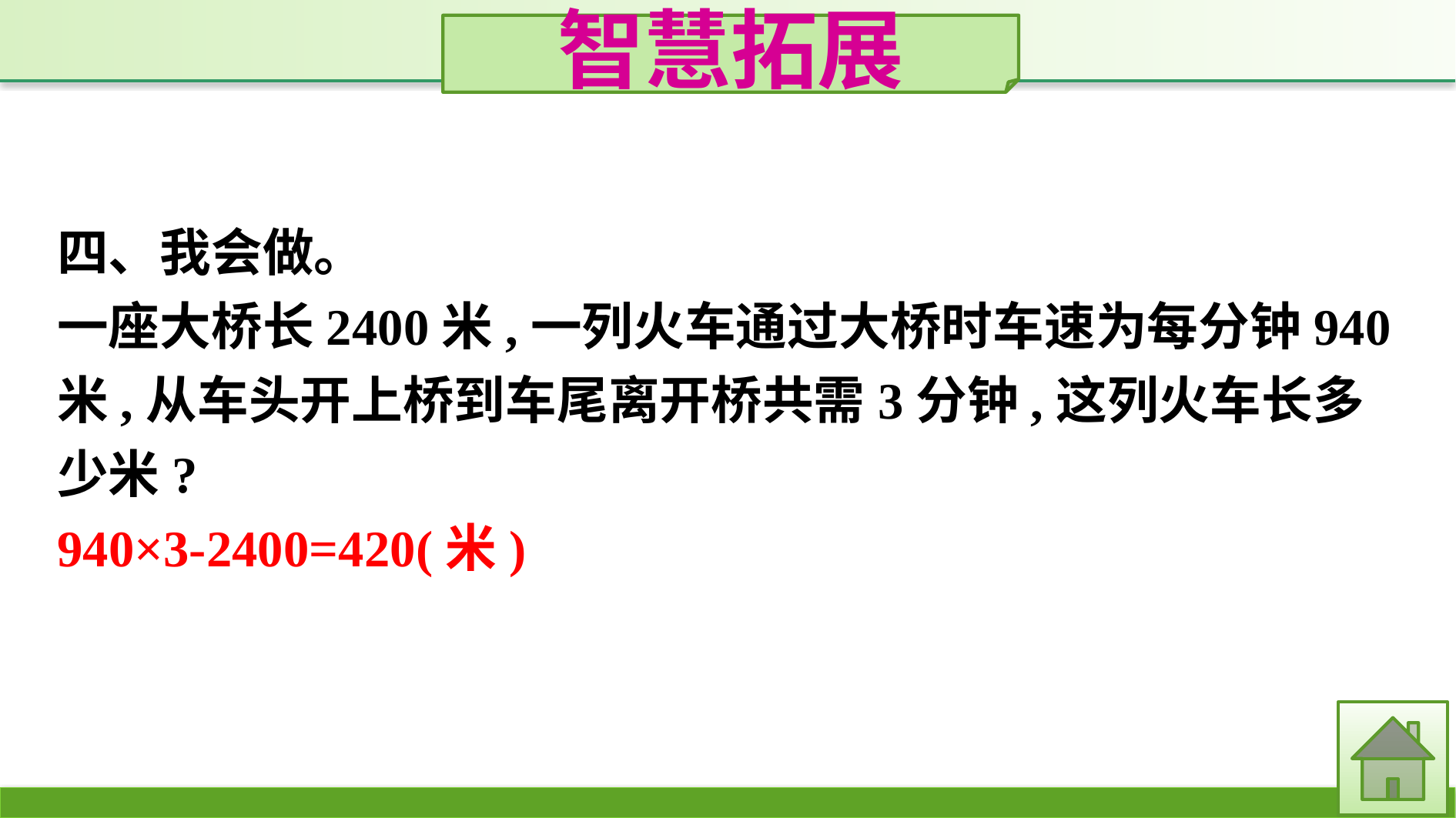

智慧拓展
四、我会做。
一座大桥长2400米,一列火车通过大桥时车速为每分钟940米,从车头开上桥到车尾离开桥共需3分钟,这列火车长多少米?
940×3-2400=420(米)